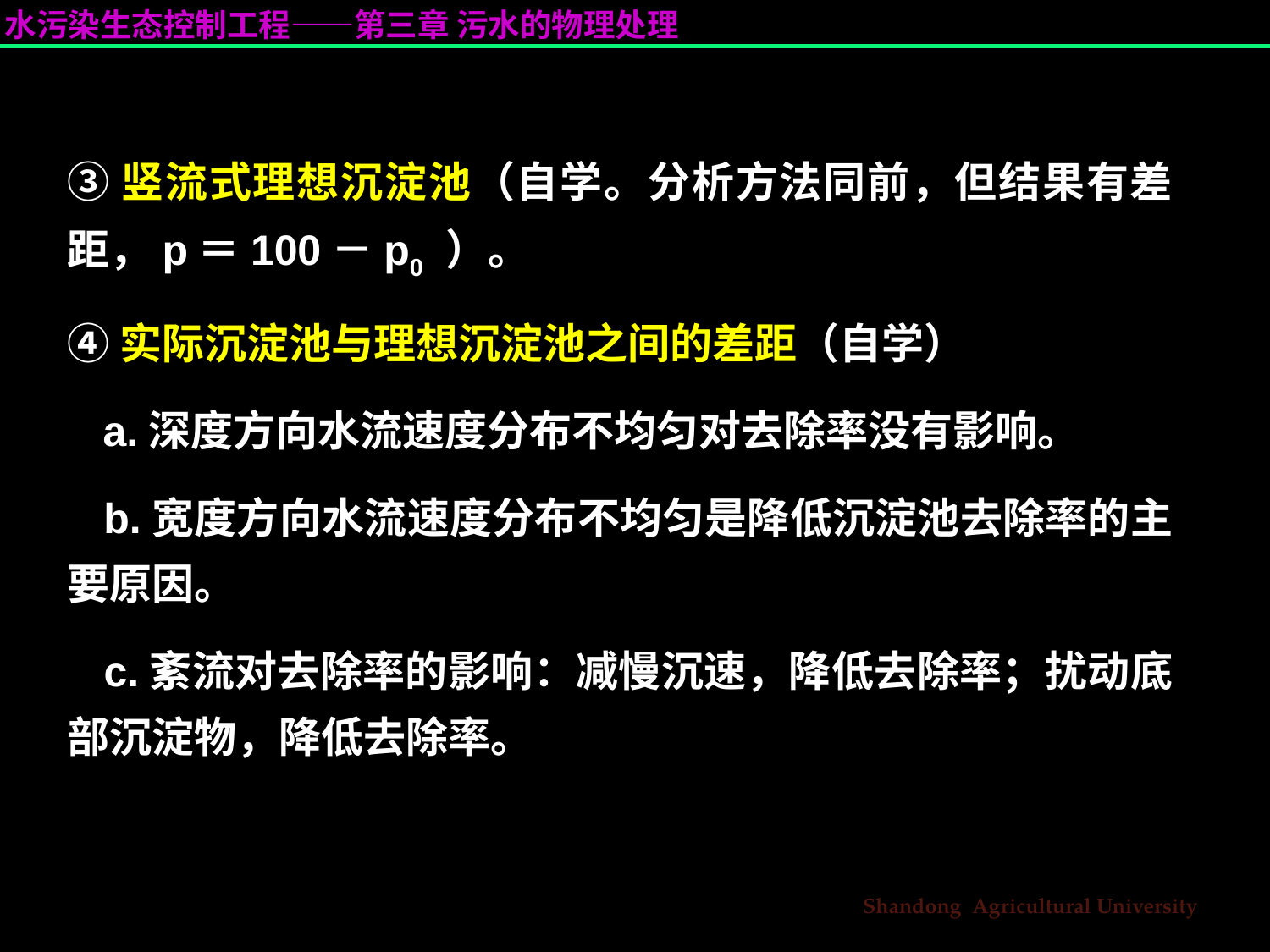

③竖流式理想沉淀池（自学。分析方法同前，但结果有差距，p＝100－p0 ）。
④实际沉淀池与理想沉淀池之间的差距（自学）
   a.深度方向水流速度分布不均匀对去除率没有影响。
   b.宽度方向水流速度分布不均匀是降低沉淀池去除率的主要原因。
   c.紊流对去除率的影响：减慢沉速，降低去除率；扰动底部沉淀物，降低去除率。